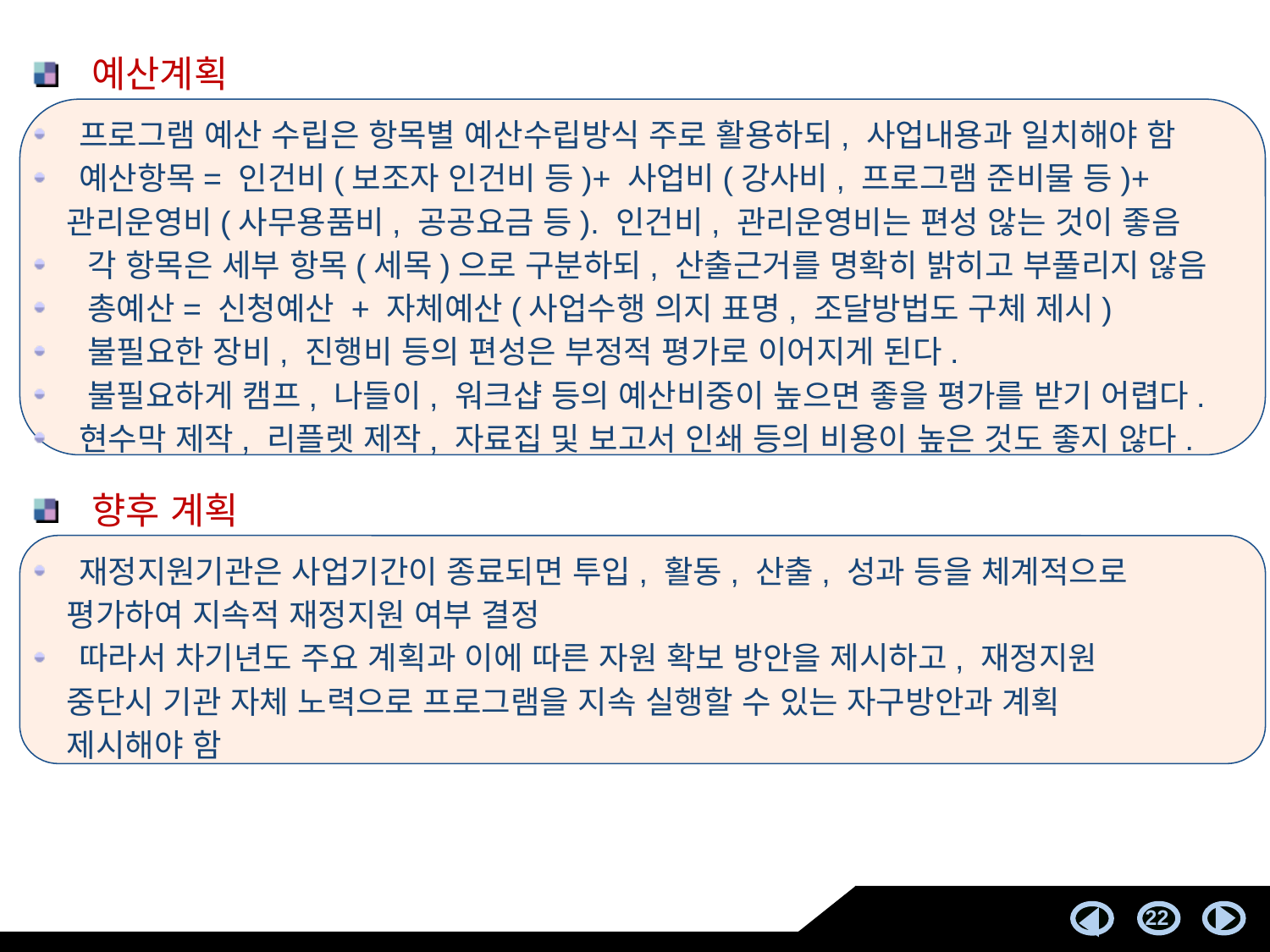

예산계획

 프로그램 예산 수립은 항목별 예산수립방식 주로 활용하되, 사업내용과 일치해야 함
 예산항목= 인건비(보조자 인건비 등)+ 사업비(강사비, 프로그램 준비물 등)+
   관리운영비(사무용품비, 공공요금 등). 인건비, 관리운영비는 편성 않는 것이 좋음
  각 항목은 세부 항목(세목)으로 구분하되, 산출근거를 명확히 밝히고 부풀리지 않음
  총예산= 신청예산 + 자체예산(사업수행 의지 표명, 조달방법도 구체 제시)
  불필요한 장비, 진행비 등의 편성은 부정적 평가로 이어지게 된다.
  불필요하게 캠프, 나들이, 워크샵 등의 예산비중이 높으면 좋을 평가를 받기 어렵다.
 현수막 제작, 리플렛 제작, 자료집 및 보고서 인쇄 등의 비용이 높은 것도 좋지 않다.
  향후 계획

 재정지원기관은 사업기간이 종료되면 투입, 활동, 산출, 성과 등을 체계적으로
   평가하여 지속적 재정지원 여부 결정
 따라서 차기년도 주요 계획과 이에 따른 자원 확보 방안을 제시하고, 재정지원
   중단시 기관 자체 노력으로 프로그램을 지속 실행할 수 있는 자구방안과 계획
   제시해야 함